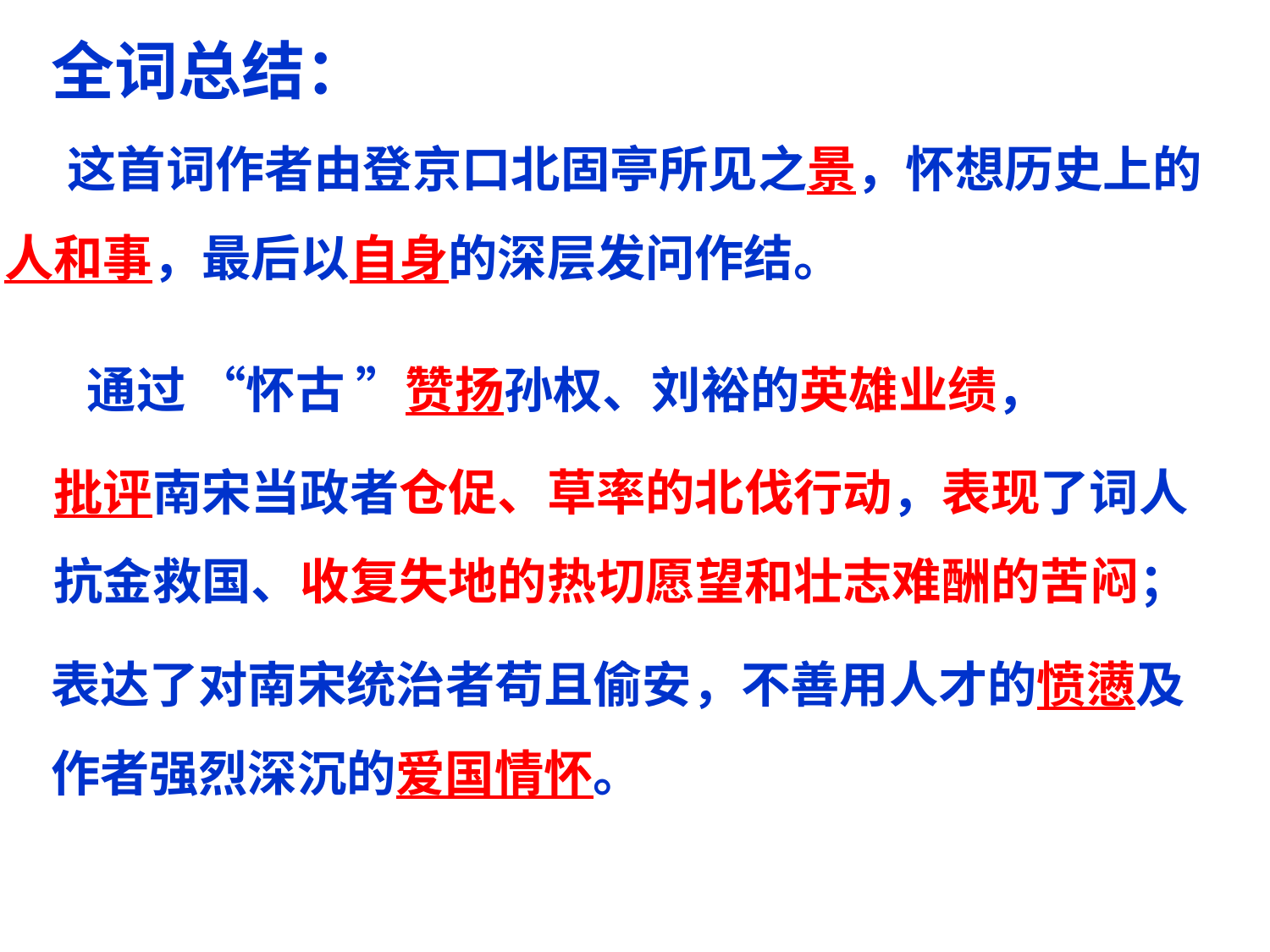

全词总结：
　    这首词作者由登京口北固亭所见之景，怀想历史上的人和事，最后以自身的深层发问作结。

 通过 “怀古 ”赞扬孙权、刘裕的英雄业绩，
批评南宋当政者仓促、草率的北伐行动，表现了词人抗金救国、收复失地的热切愿望和壮志难酬的苦闷；
表达了对南宋统治者苟且偷安，不善用人才的愤懑及作者强烈深沉的爱国情怀。